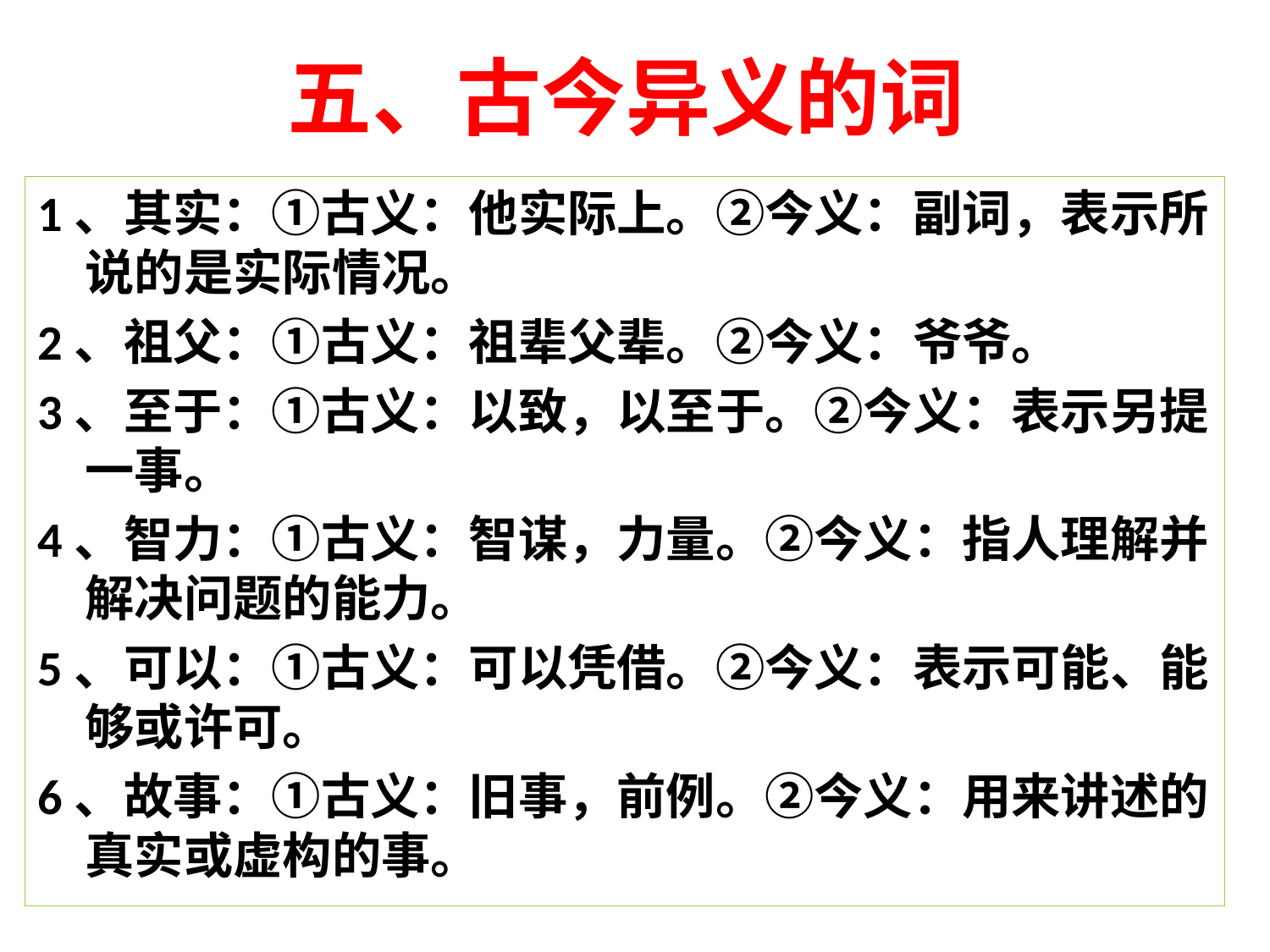

# 五、古今异义的词
1、其实：①古义：他实际上。②今义：副词，表示所说的是实际情况。
2、祖父：①古义：祖辈父辈。②今义：爷爷。
3、至于：①古义：以致，以至于。②今义：表示另提一事。
4、智力：①古义：智谋，力量。②今义：指人理解并解决问题的能力。
5、可以：①古义：可以凭借。②今义：表示可能、能够或许可。
6、故事：①古义：旧事，前例。②今义：用来讲述的真实或虚构的事。